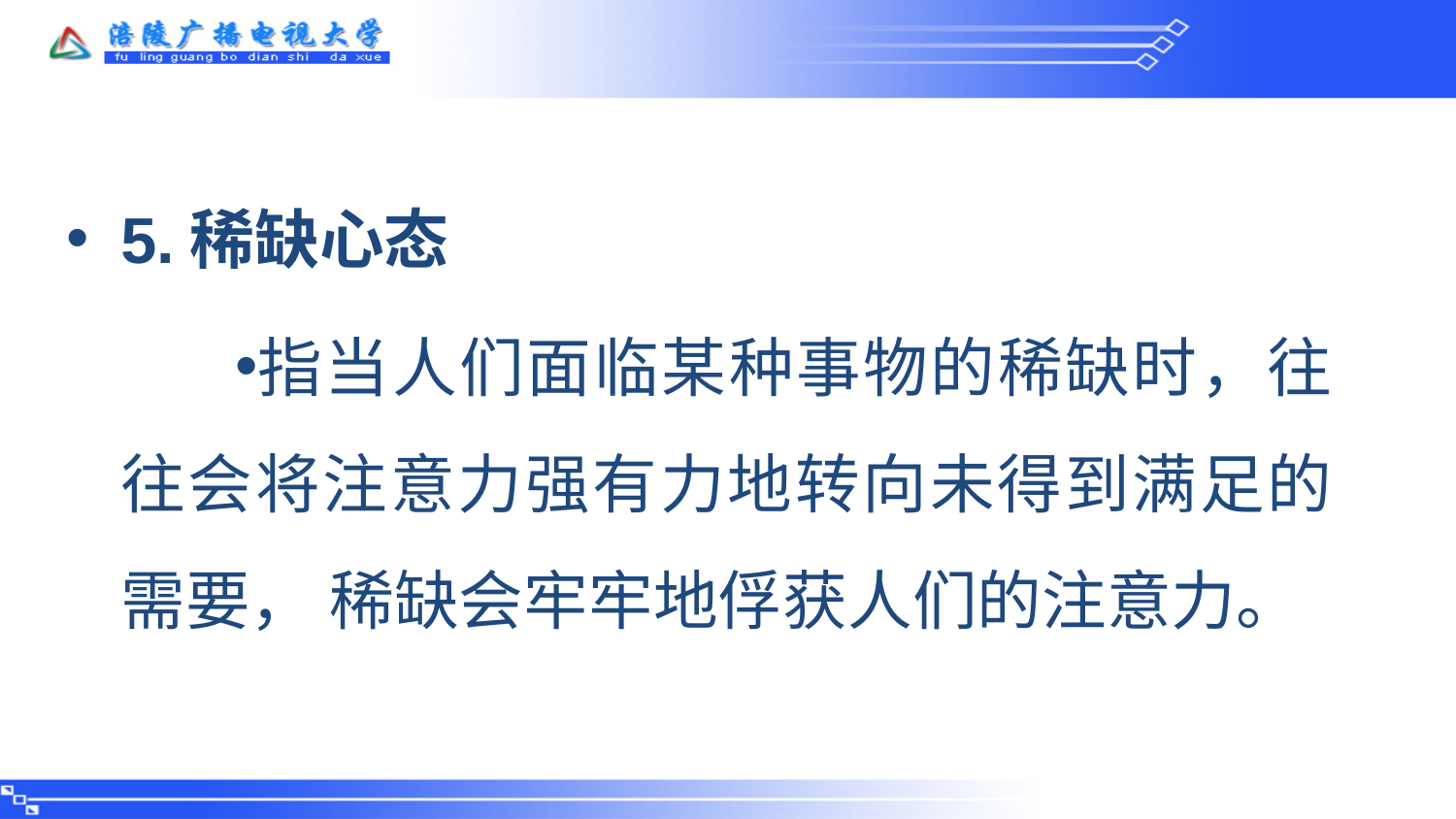

#
5.稀缺心态
指当人们面临某种事物的稀缺时，往往会将注意力强有力地转向未得到满足的需要， 稀缺会牢牢地俘获人们的注意力。